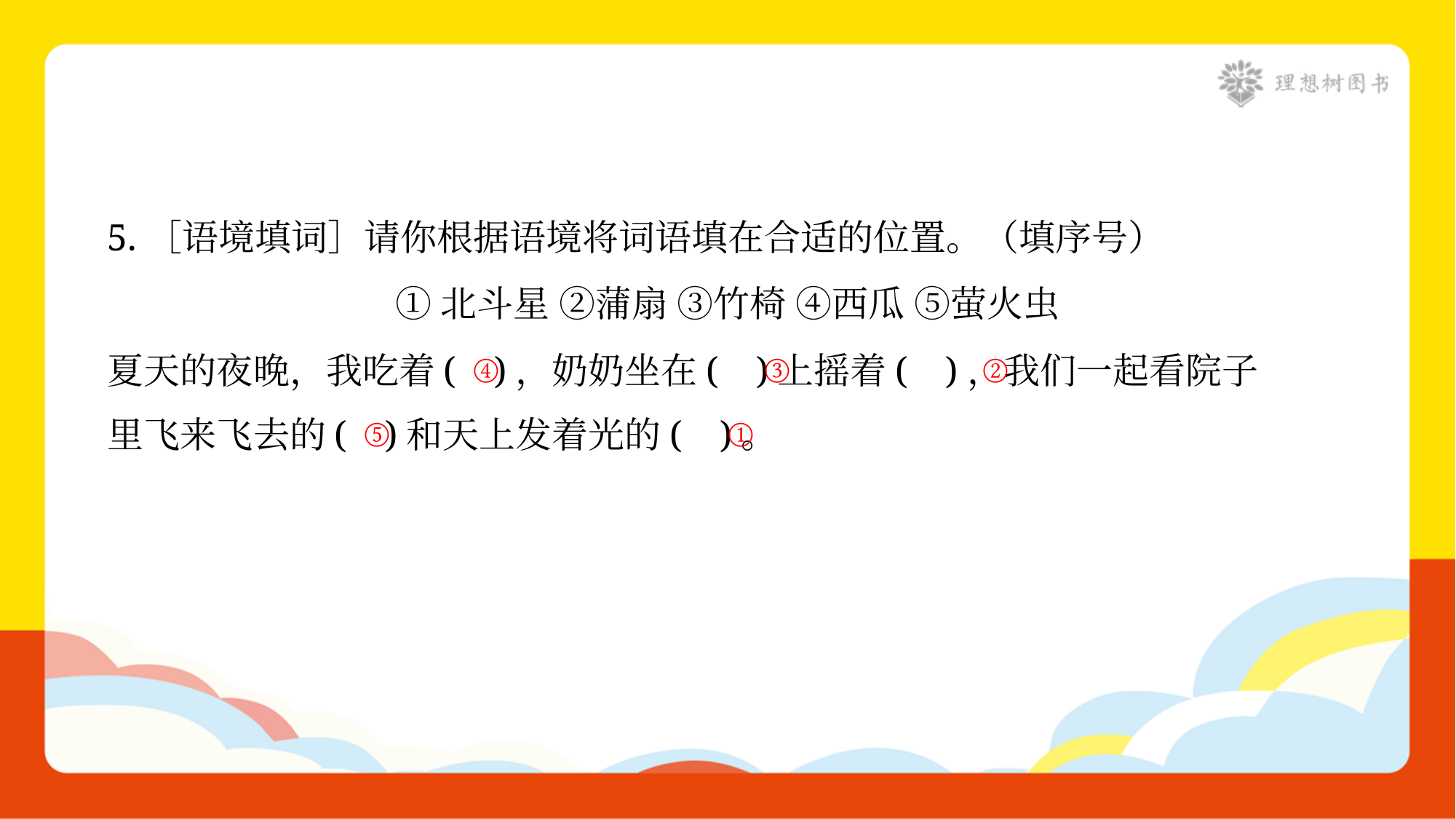

5.［语境填词］请你根据语境将词语填在合适的位置。（填序号）
①北斗星 ②蒲扇 ③竹椅 ④西瓜 ⑤萤火虫
夏天的夜晚，我吃着(    )，奶奶坐在(    )上摇着(    )，我们一起看院子
里飞来飞去的(    )和天上发着光的(    )。
④
③
②
⑤
①